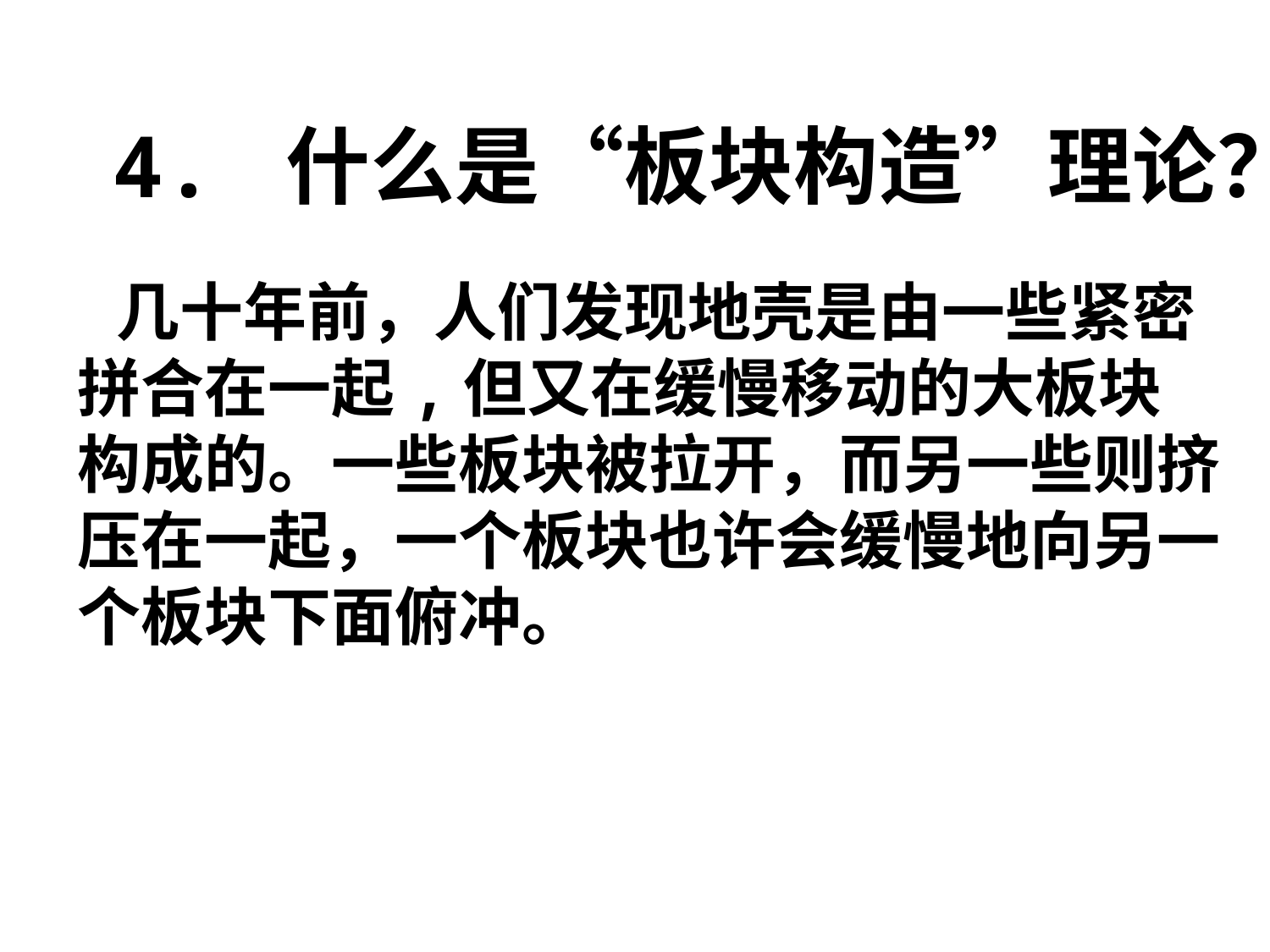

# 4. 什么是“板块构造”理论？
  几十年前，人们发现地壳是由一些紧密拼合在一起,但又在缓慢移动的大板块构成的。一些板块被拉开，而另一些则挤压在一起，一个板块也许会缓慢地向另一个板块下面俯冲。